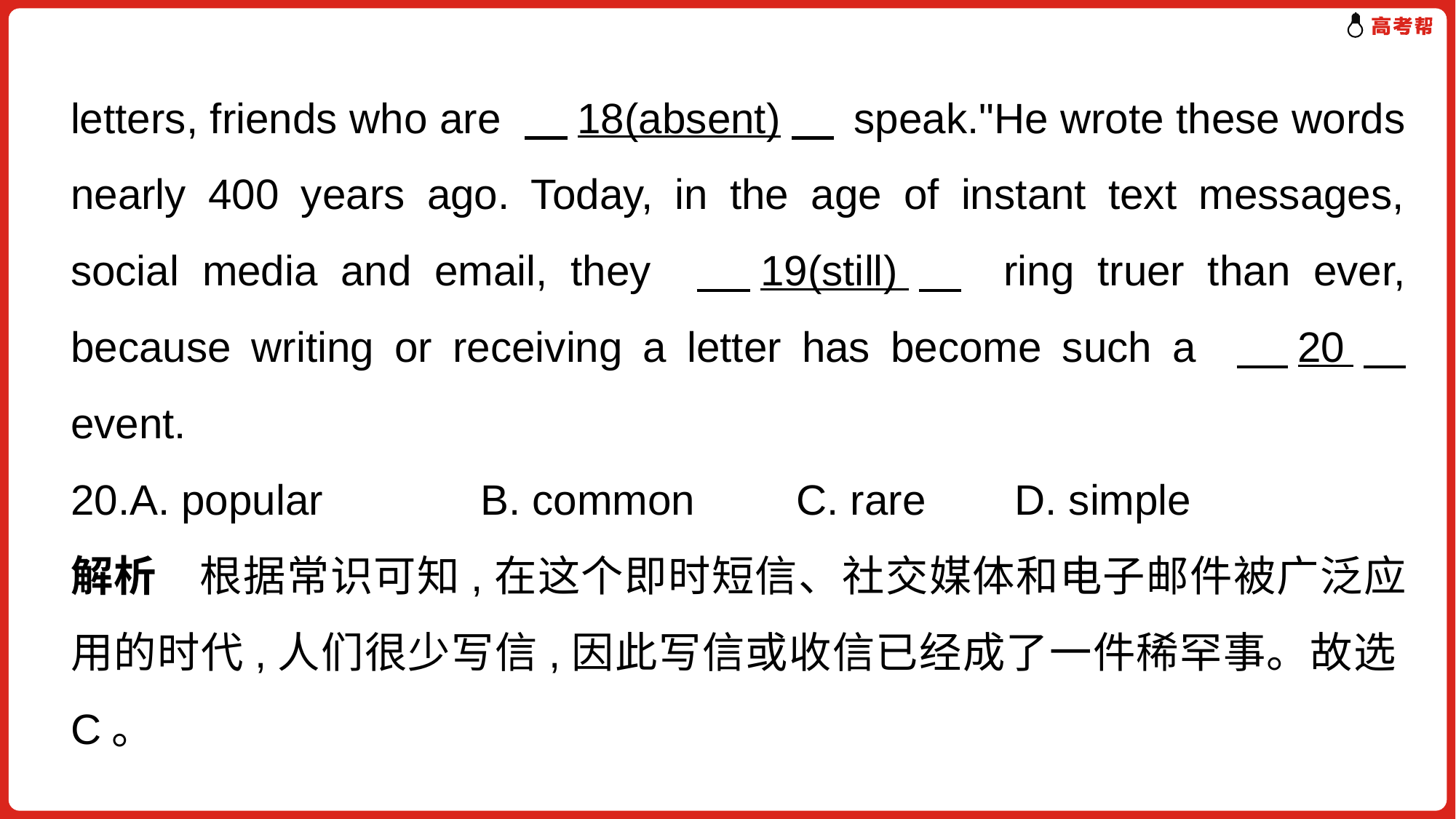

letters, friends who are 　18(absent)　 speak."He wrote these words nearly 400 years ago. Today, in the age of instant text messages, social media and email, they 　19(still)　 ring truer than ever, because writing or receiving a letter has become such a 　20　 event.
20.A. popular	       B. common	      C. rare	      D. simple
解析    根据常识可知,在这个即时短信、社交媒体和电子邮件被广泛应用的时代,人们很少写信,因此写信或收信已经成了一件稀罕事。故选C。